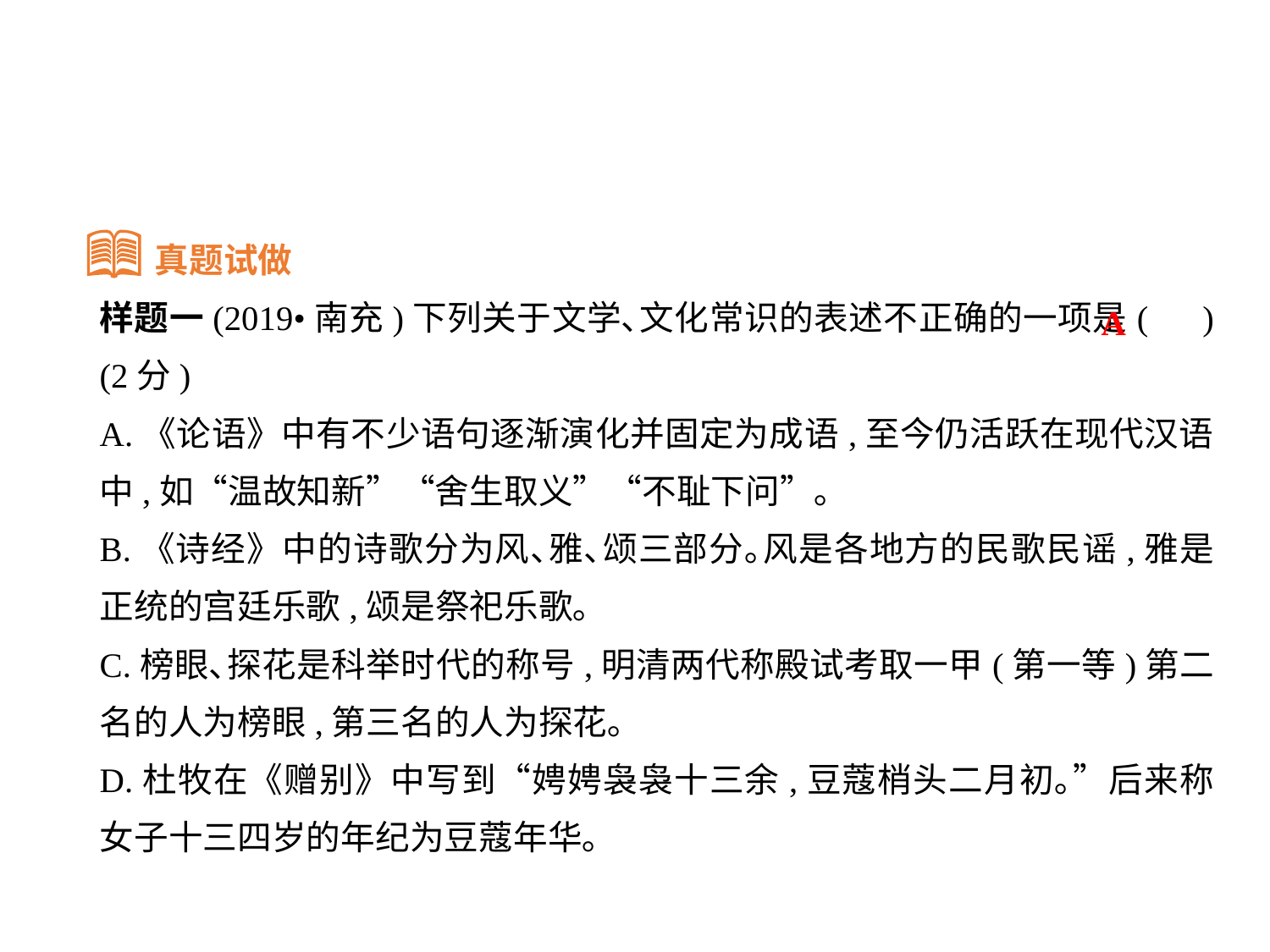

真题试做
样题一(2019•南充)下列关于文学､文化常识的表述不正确的一项是(      )(2分)
A.《论语》中有不少语句逐渐演化并固定为成语,至今仍活跃在现代汉语中,如“温故知新”“舍生取义”“不耻下问”｡
B.《诗经》中的诗歌分为风､雅､颂三部分｡风是各地方的民歌民谣,雅是正统的宫廷乐歌,颂是祭祀乐歌｡
C.榜眼､探花是科举时代的称号,明清两代称殿试考取一甲(第一等)第二名的人为榜眼,第三名的人为探花｡
D.杜牧在《赠别》中写到“娉娉袅袅十三余,豆蔻梢头二月初｡”后来称女子十三四岁的年纪为豆蔻年华｡

A